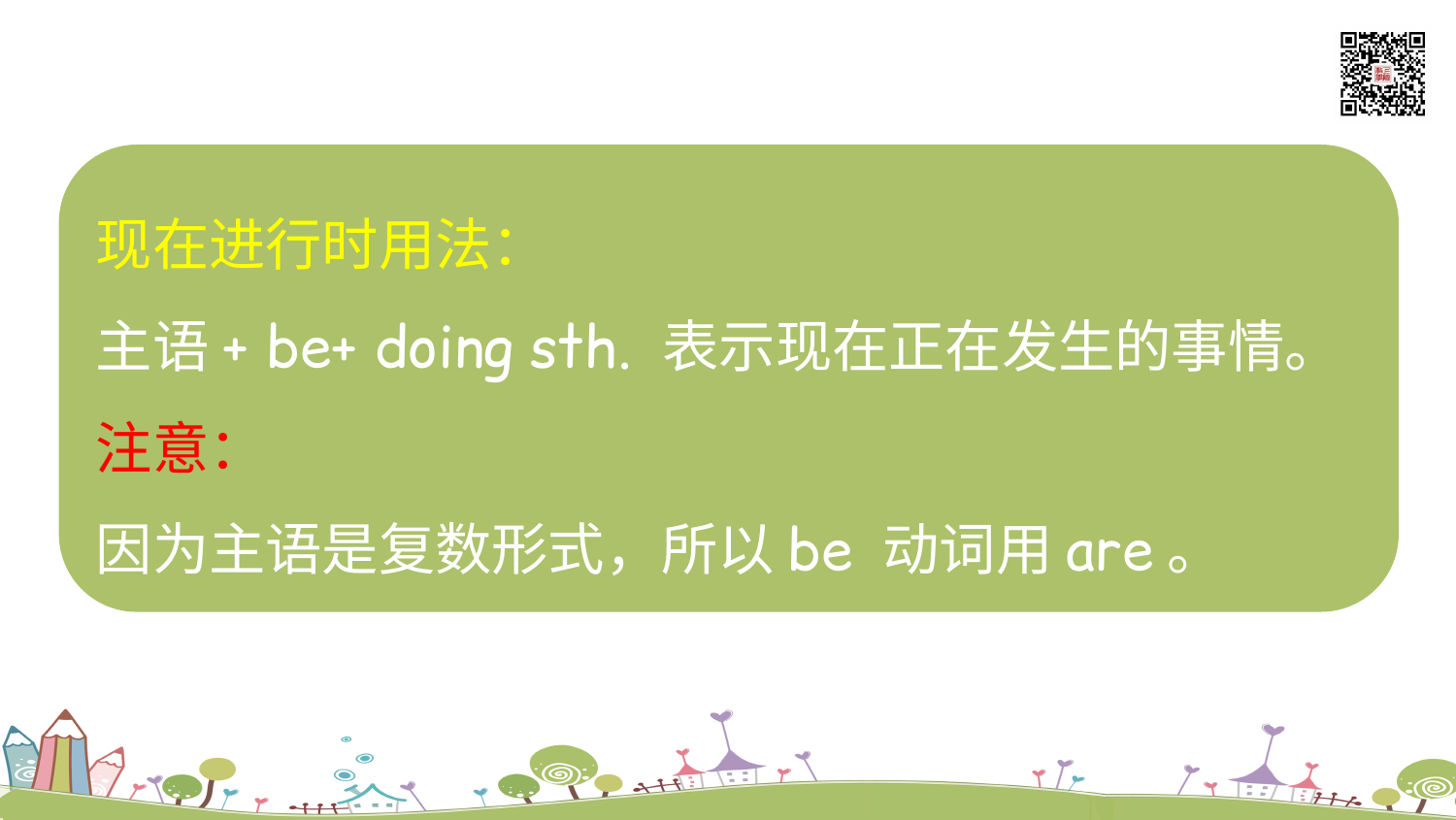

现在进行时用法：
主语+ be+ doing sth. 表示现在正在发生的事情。
注意：
因为主语是复数形式，所以be 动词用are。